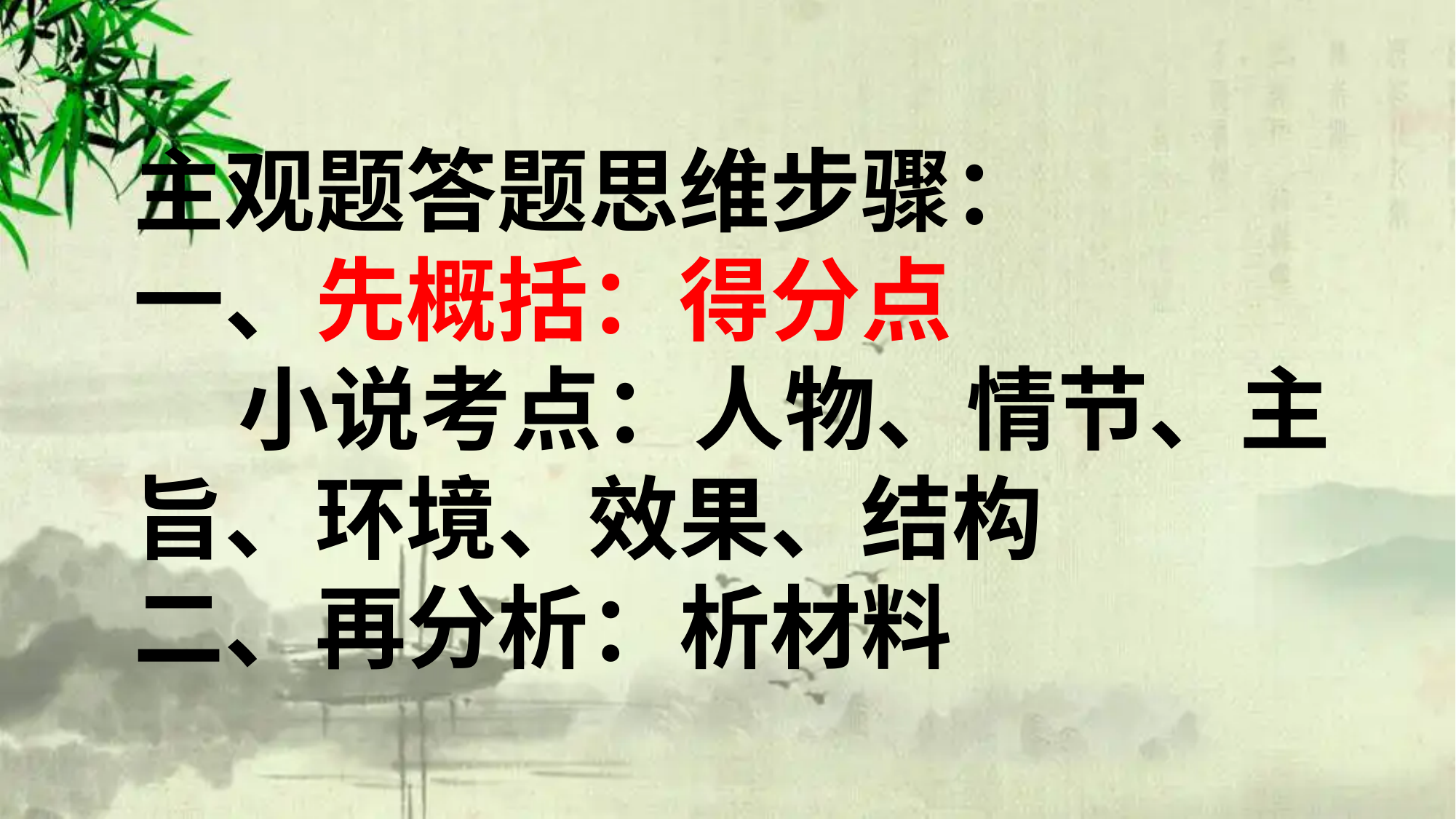

主观题答题思维步骤：
一、先概括：得分点
    小说考点：人物、情节、主旨、环境、效果、结构
二、再分析：析材料